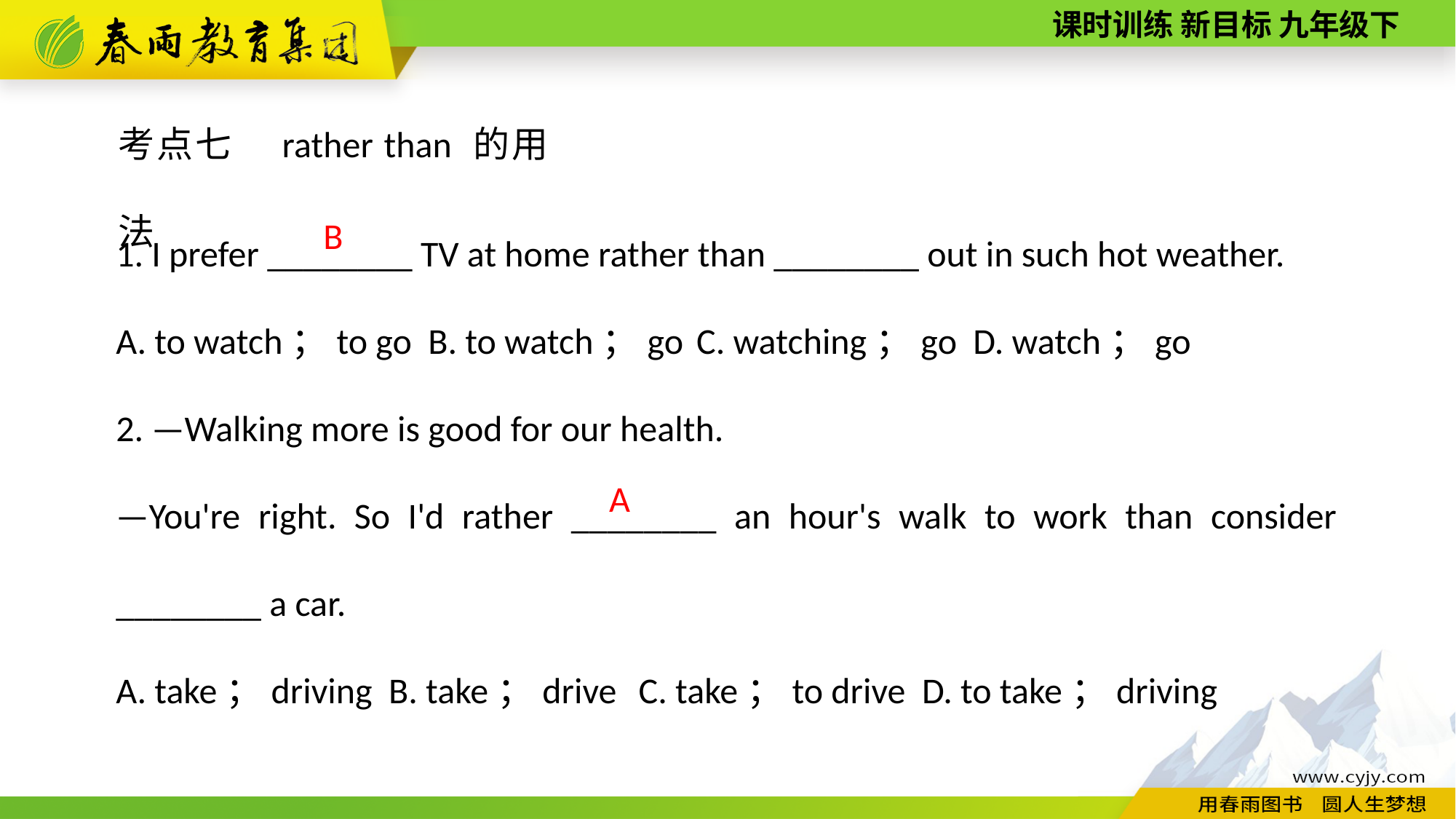

考点七　rather than 的用法
1. I prefer ________ TV at home rather than ________ out in such hot weather.
A. to watch；to go  B. to watch；go   C. watching；go  D. watch；go
2. —Walking more is good for our health.
—You're right. So I'd rather ________ an hour's walk to work than consider ________ a car.
A. take；driving  B. take；drive     C. take；to drive  D. to take；driving
B
A